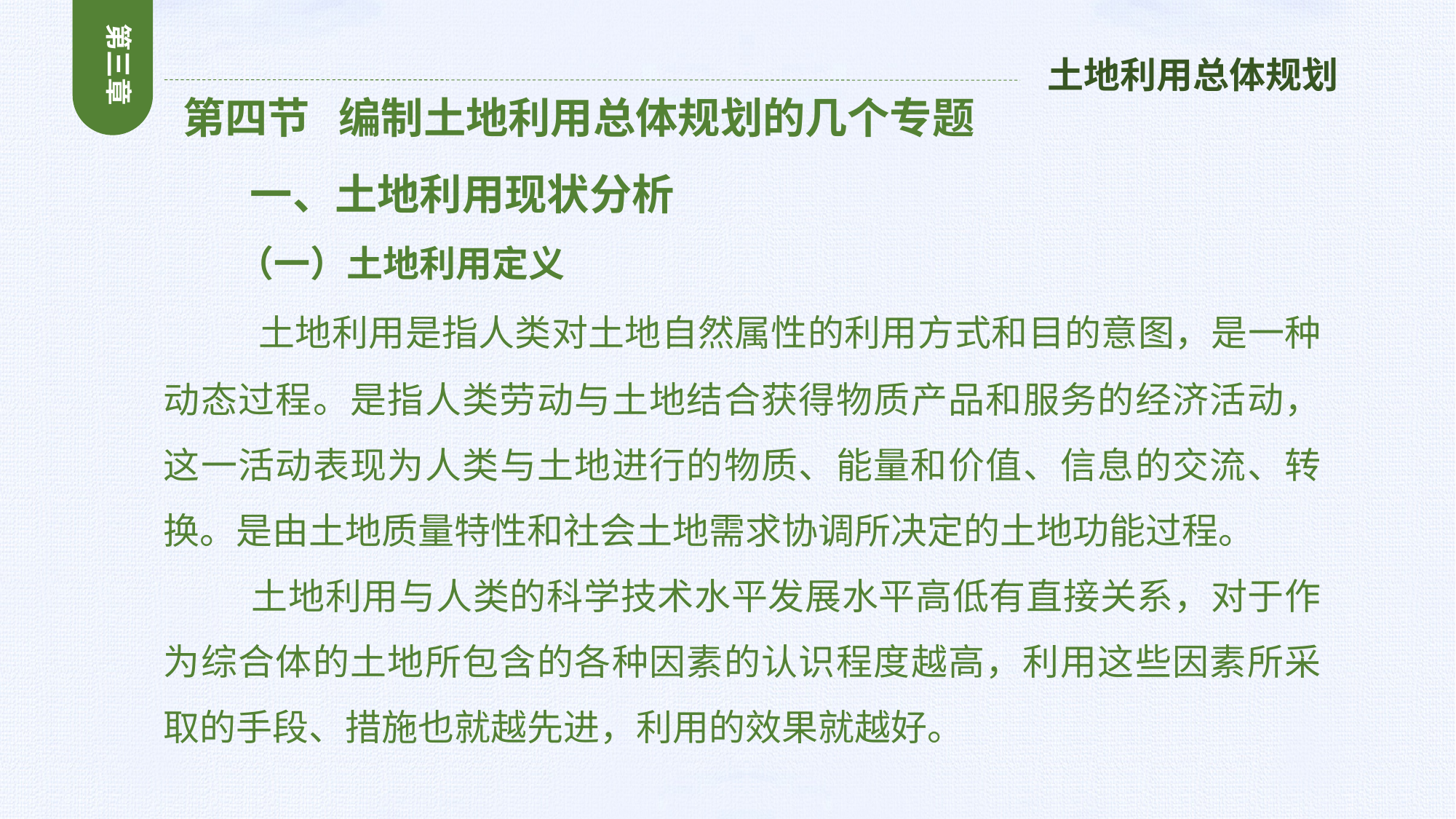

第三章
土地利用总体规划
 第四节   编制土地利用总体规划的几个专题
        一、土地利用现状分析
        （一）土地利用定义
         土地利用是指人类对土地自然属性的利用方式和目的意图，是一种动态过程。是指人类劳动与土地结合获得物质产品和服务的经济活动，这一活动表现为人类与土地进行的物质、能量和价值、信息的交流、转换。是由土地质量特性和社会土地需求协调所决定的土地功能过程。
         土地利用与人类的科学技术水平发展水平高低有直接关系，对于作为综合体的土地所包含的各种因素的认识程度越高，利用这些因素所采取的手段、措施也就越先进，利用的效果就越好。